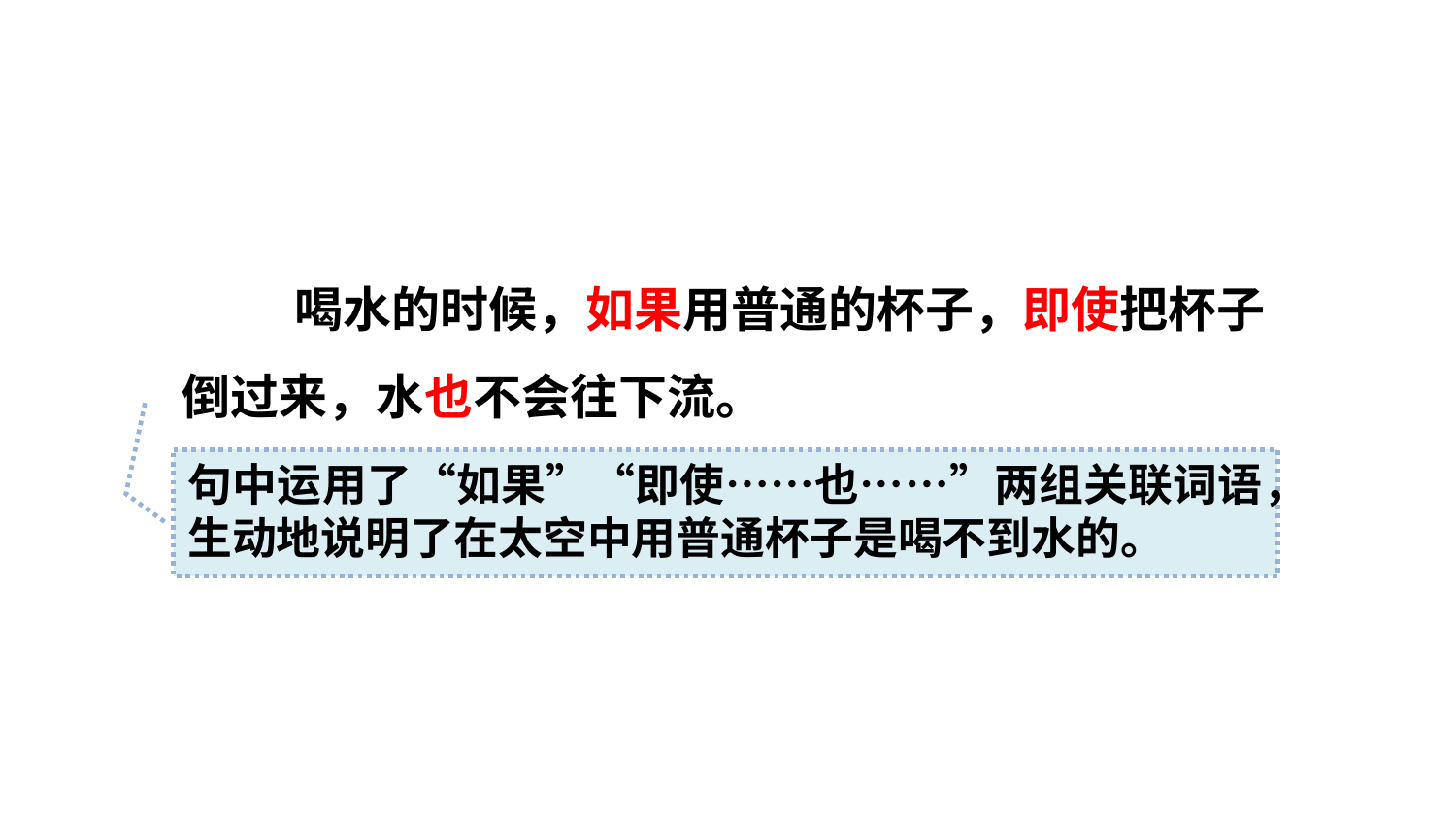

喝水的时候，如果用普通的杯子，即使把杯子倒过来，水也不会往下流。
句中运用了“如果”“即使……也……”两组关联词语，生动地说明了在太空中用普通杯子是喝不到水的。